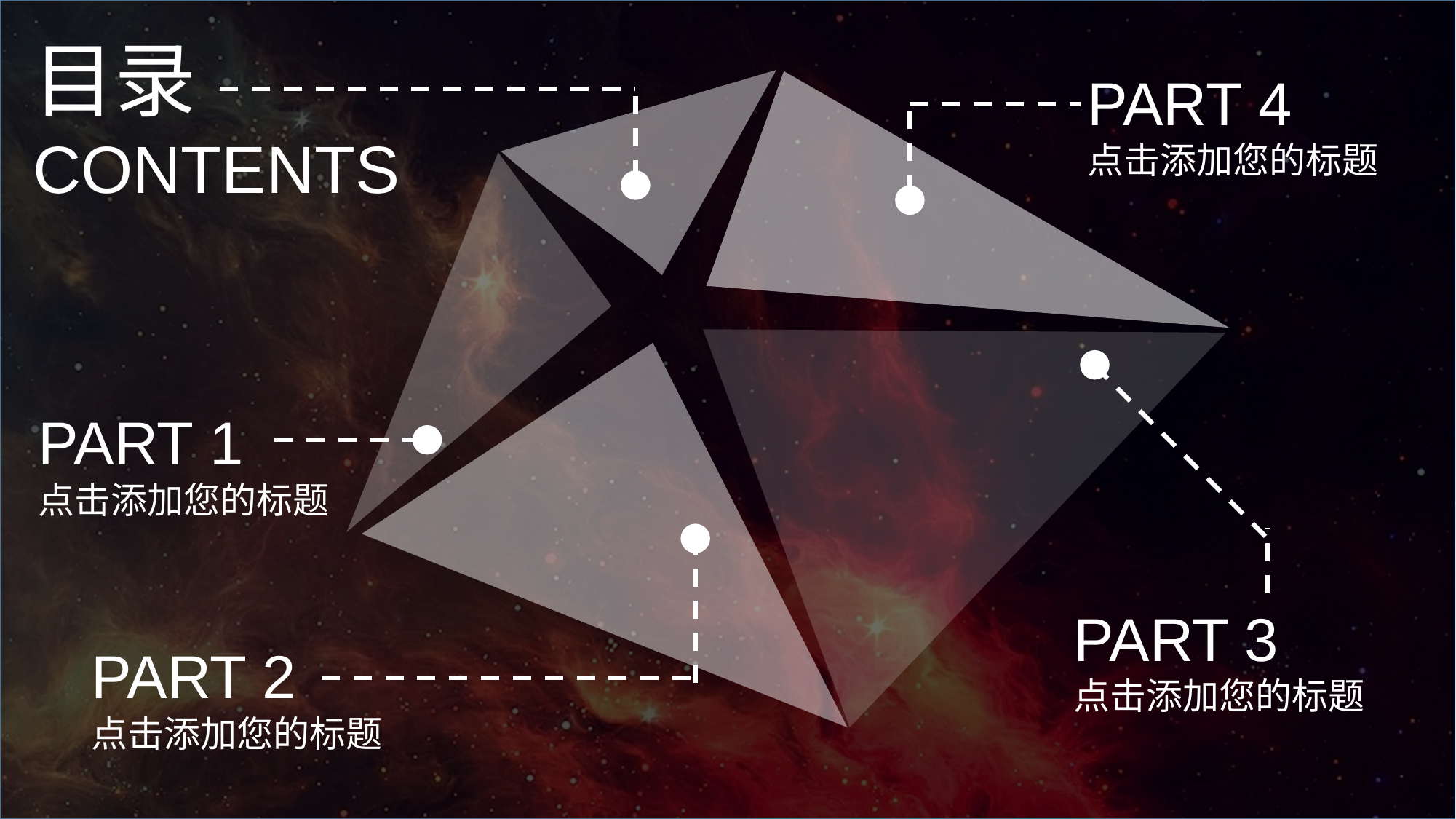

目录
CONTENTS

PART 4
点击添加您的标题

PART 1
点击添加您的标题

PART 3
点击添加您的标题
PART 2
点击添加您的标题